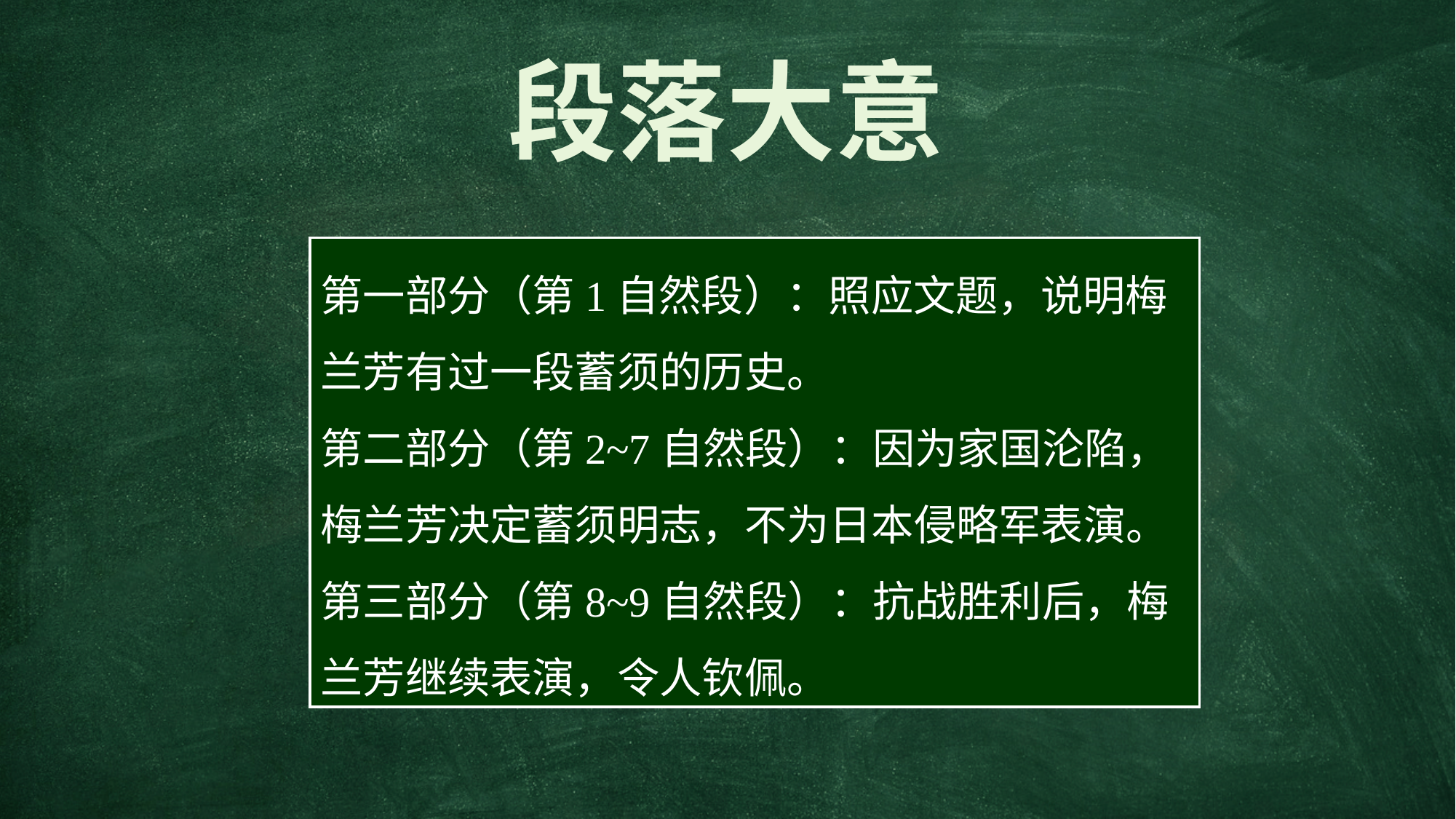

段落大意
第一部分（第1自然段）：照应文题，说明梅兰芳有过一段蓄须的历史。
第二部分（第2~7自然段）：因为家国沦陷，梅兰芳决定蓄须明志，不为日本侵略军表演。
第三部分（第8~9自然段）：抗战胜利后，梅兰芳继续表演，令人钦佩。